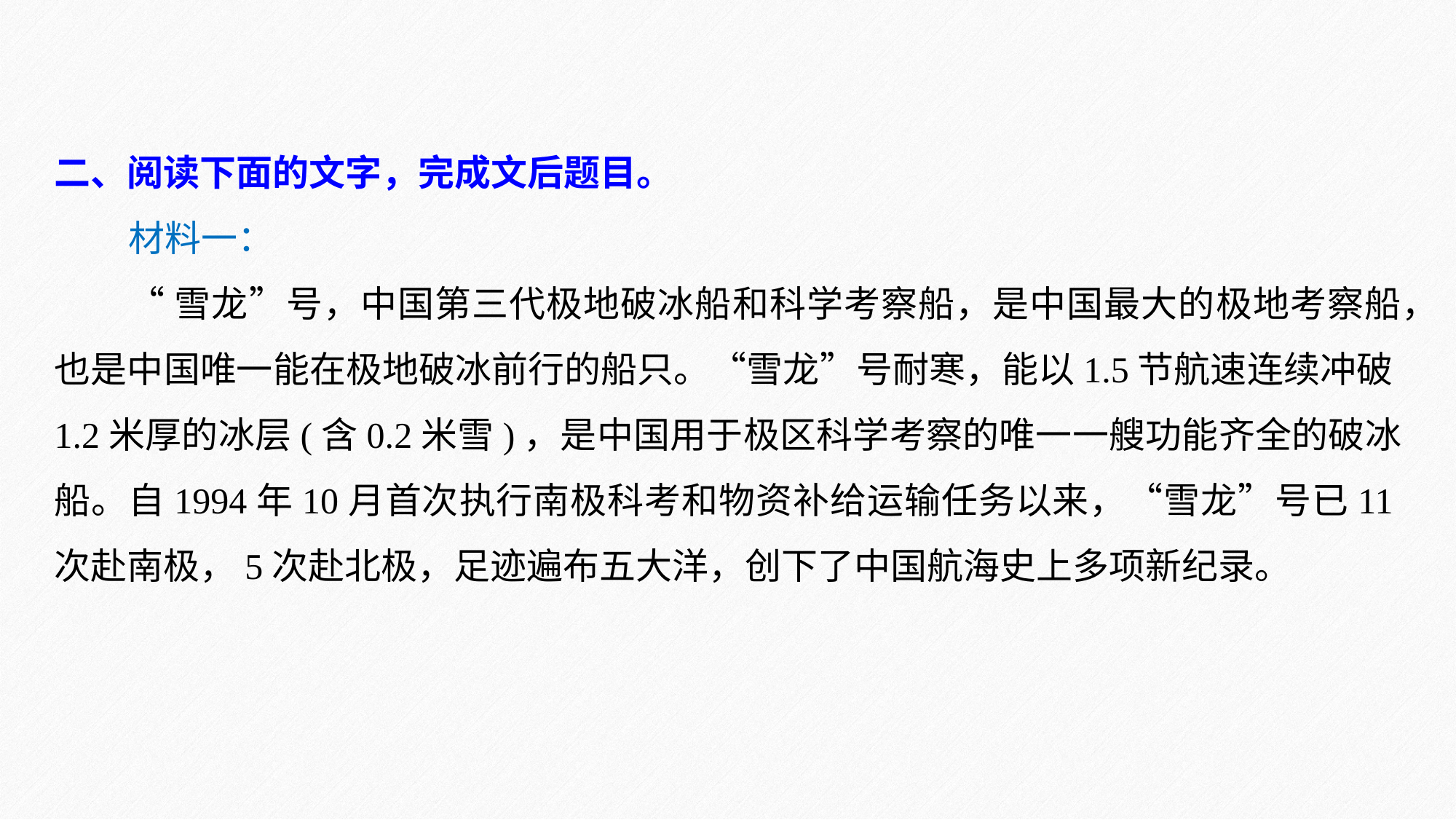

二、阅读下面的文字，完成文后题目。
材料一：
“雪龙”号，中国第三代极地破冰船和科学考察船，是中国最大的极地考察船，也是中国唯一能在极地破冰前行的船只。“雪龙”号耐寒，能以1.5节航速连续冲破1.2米厚的冰层(含0.2米雪)，是中国用于极区科学考察的唯一一艘功能齐全的破冰船。自1994年10月首次执行南极科考和物资补给运输任务以来，“雪龙”号已11次赴南极，5次赴北极，足迹遍布五大洋，创下了中国航海史上多项新纪录。